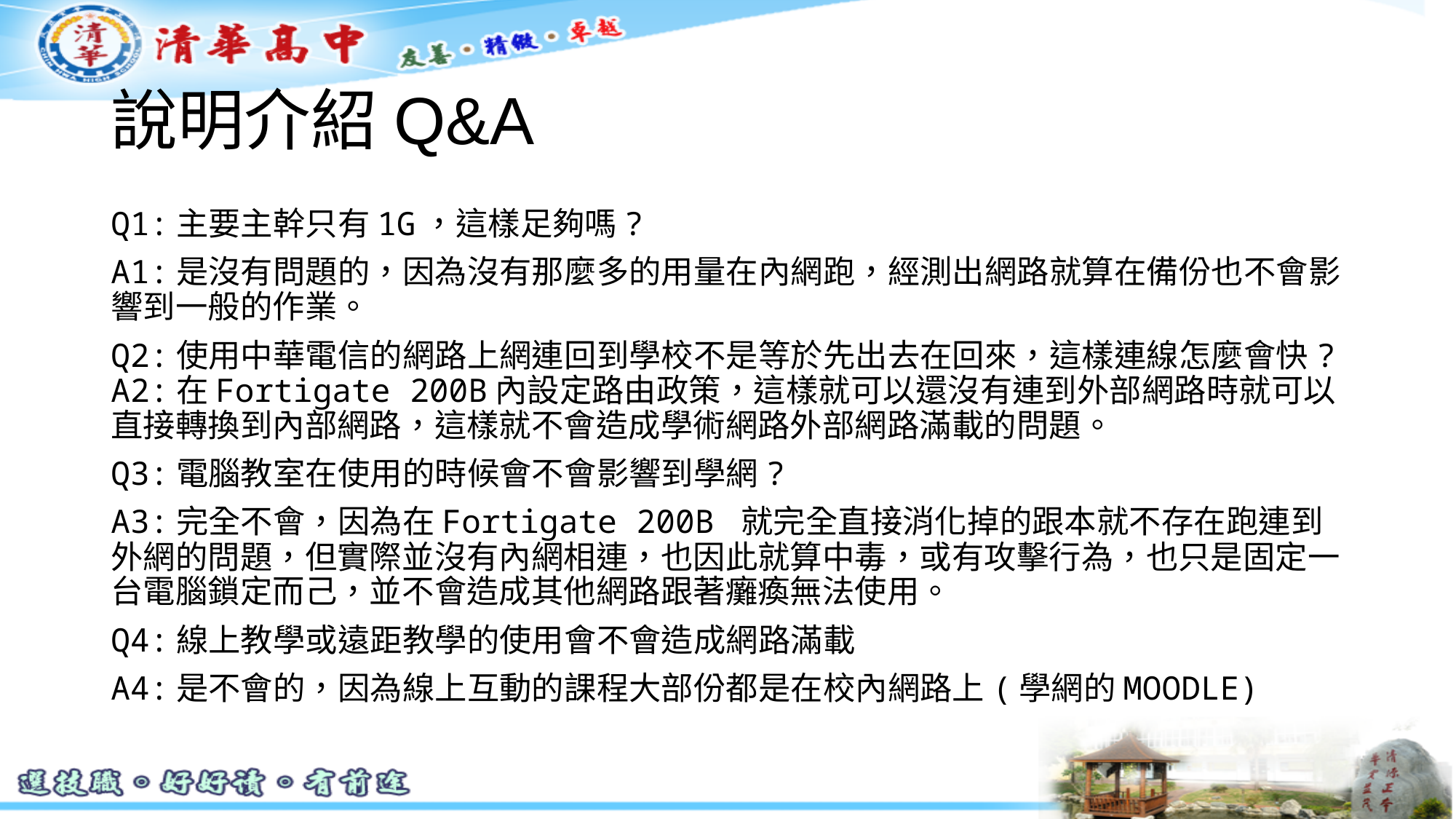

# 說明介紹Q&A
Q1:主要主幹只有1G，這樣足夠嗎?
A1:是沒有問題的，因為沒有那麼多的用量在內網跑，經測出網路就算在備份也不會影響到一般的作業。
Q2:使用中華電信的網路上網連回到學校不是等於先出去在回來，這樣連線怎麼會快?
A2:在Fortigate 200B內設定路由政策，這樣就可以還沒有連到外部網路時就可以直接轉換到內部網路，這樣就不會造成學術網路外部網路滿載的問題。
Q3:電腦教室在使用的時候會不會影響到學網?
A3:完全不會，因為在Fortigate 200B 就完全直接消化掉的跟本就不存在跑連到外網的問題，但實際並沒有內網相連，也因此就算中毒，或有攻擊行為，也只是固定一台電腦鎖定而己，並不會造成其他網路跟著癱瘓無法使用。
Q4:線上教學或遠距教學的使用會不會造成網路滿載
A4:是不會的，因為線上互動的課程大部份都是在校內網路上(學網的MOODLE)